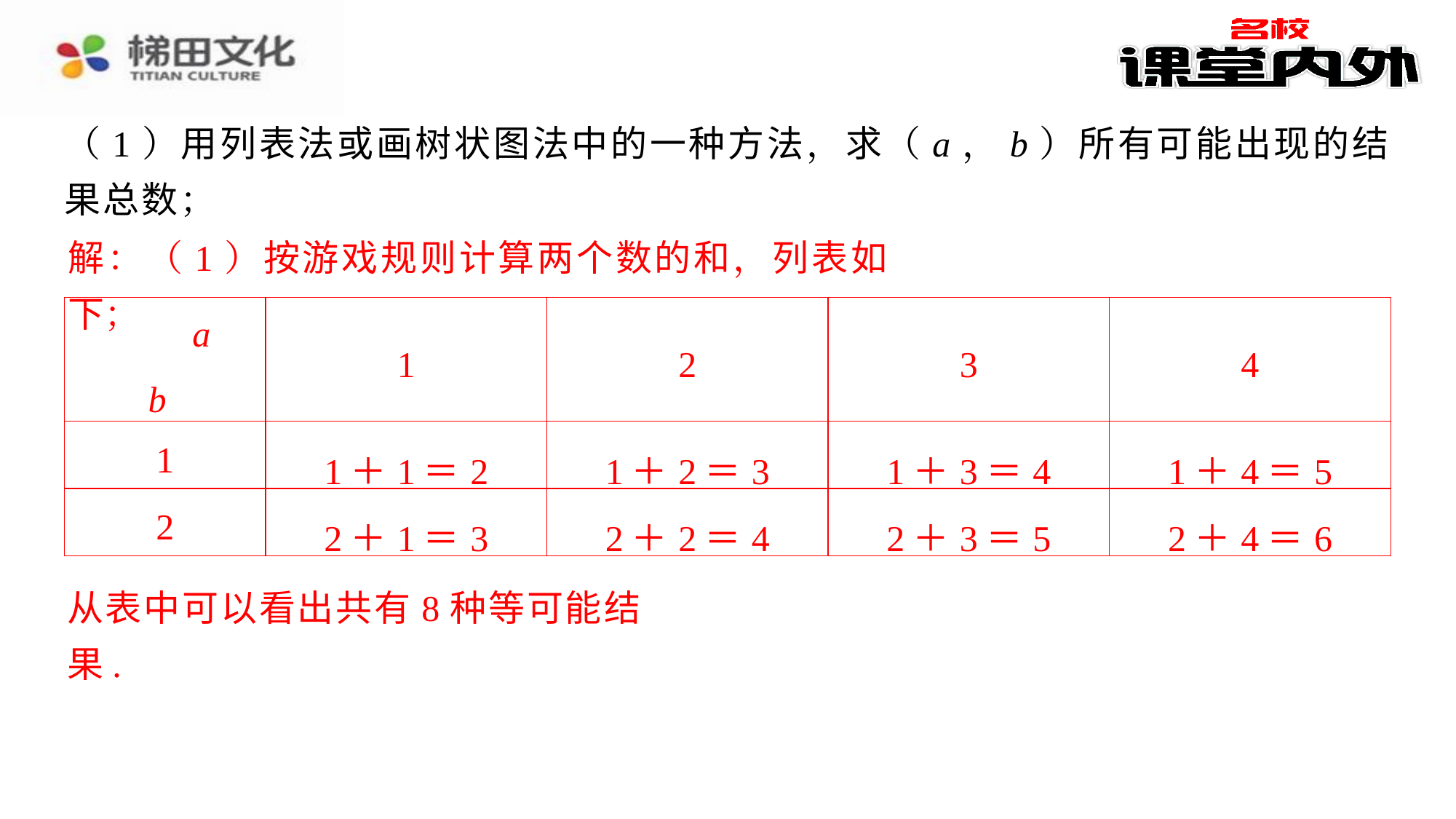

（1）用列表法或画树状图法中的一种方法，求（a，b）所有可能出现的结果总数；
解：（1）按游戏规则计算两个数的和，列表如下；
| a b | 1 | 2 | 3 | 4 |
| --- | --- | --- | --- | --- |
| 1 | 1＋1＝2 | 1＋2＝3 | 1＋3＝4 | 1＋4＝5 |
| 2 | 2＋1＝3 | 2＋2＝4 | 2＋3＝5 | 2＋4＝6 |
从表中可以看出共有8种等可能结果.